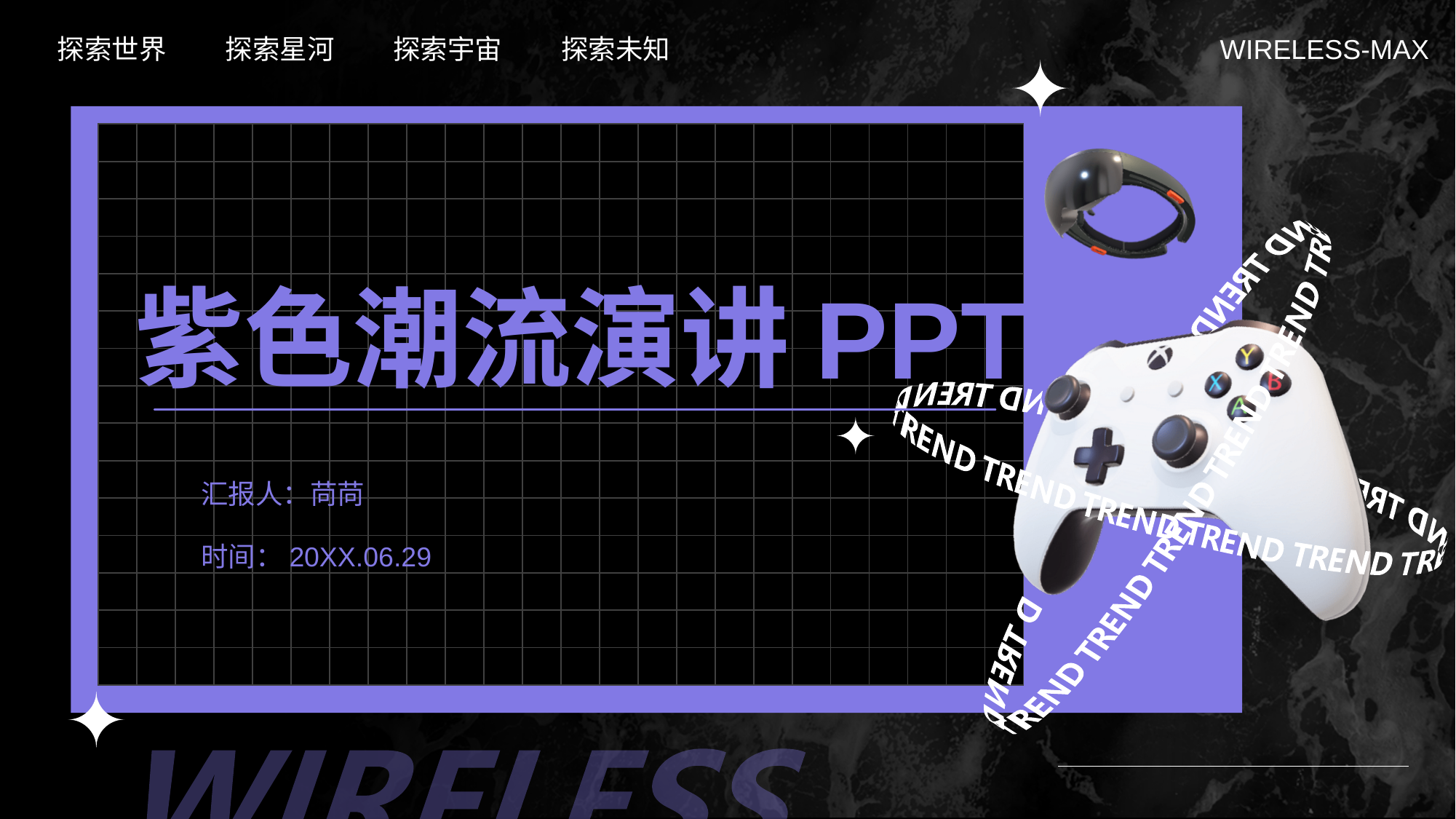

探索世界
探索星河
探索宇宙
探索未知
WIRELESS-MAX
紫色潮流演讲PPT

汇报人：苘苘
时间：20XX.06.29